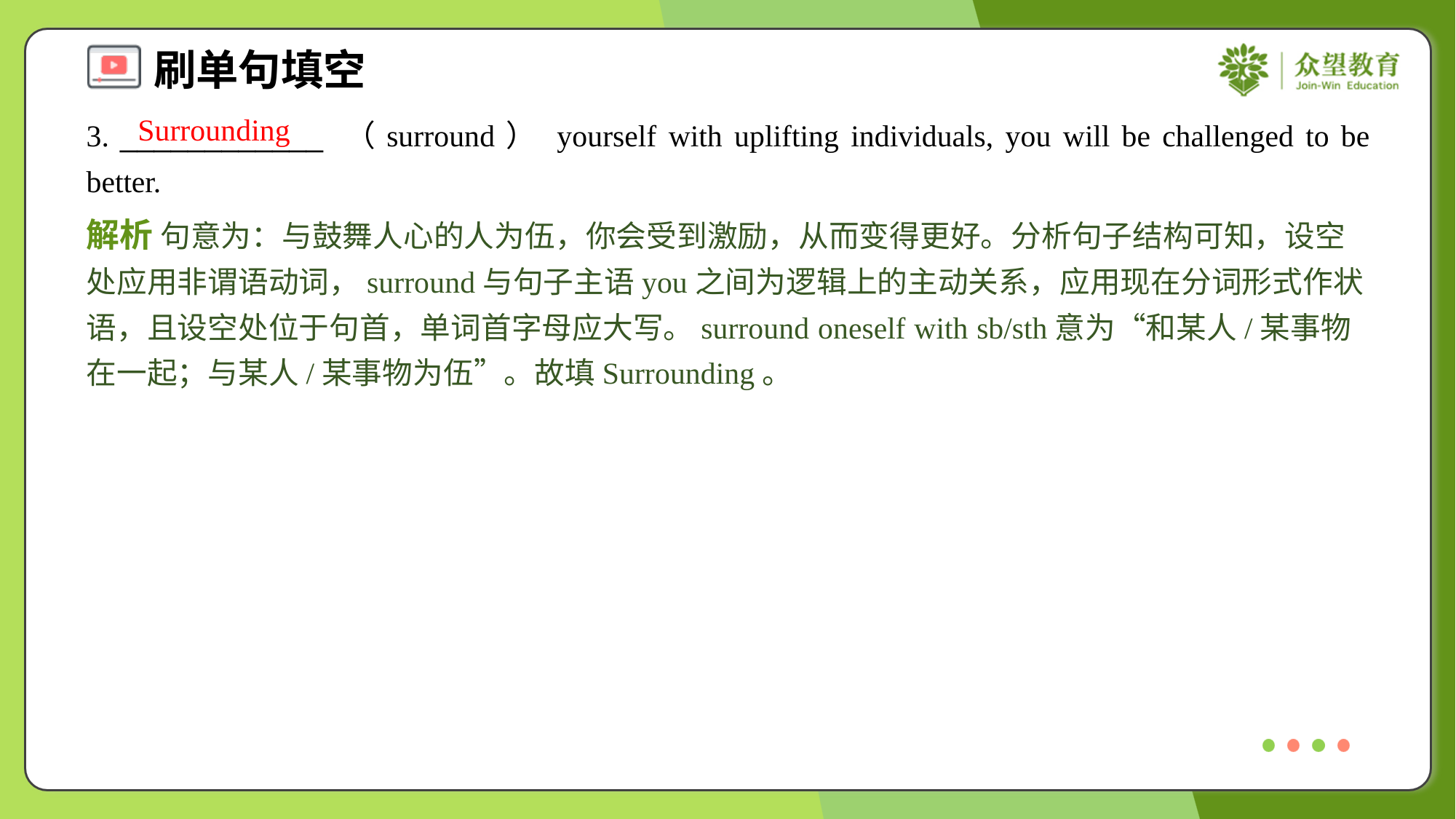

Surrounding
3. ____________ （surround） yourself with uplifting individuals, you will be challenged to be better.
解析 句意为：与鼓舞人心的人为伍，你会受到激励，从而变得更好。分析句子结构可知，设空处应用非谓语动词，surround与句子主语you之间为逻辑上的主动关系，应用现在分词形式作状语，且设空处位于句首，单词首字母应大写。surround oneself with sb/sth意为“和某人/某事物在一起；与某人/某事物为伍”。故填Surrounding。